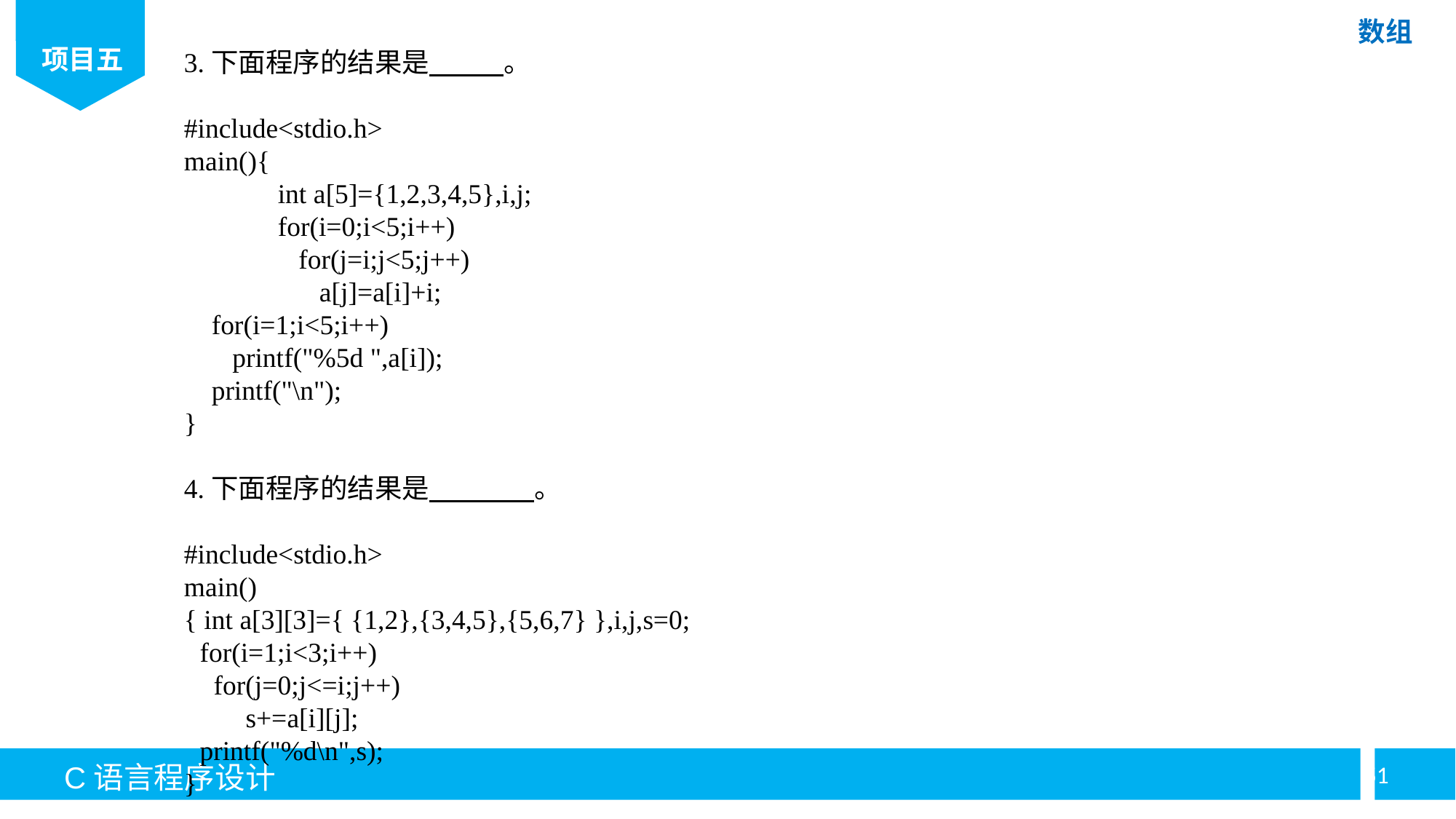

3.下面程序的结果是            。

#include<stdio.h>
main(){
	int a[5]={1,2,3,4,5},i,j;
	for(i=0;i<5;i++)
	   for(j=i;j<5;j++)
	      a[j]=a[i]+i;
    for(i=1;i<5;i++)
       printf("%5d ",a[i]);
    printf("\n");
}

4.下面程序的结果是                 。

#include<stdio.h>
main()
{ int a[3][3]={ {1,2},{3,4,5},{5,6,7} },i,j,s=0;
for(i=1;i<3;i++)
  for(j=0;j<=i;j++)
  s+=a[i][j];
printf("%d\n",s);
}